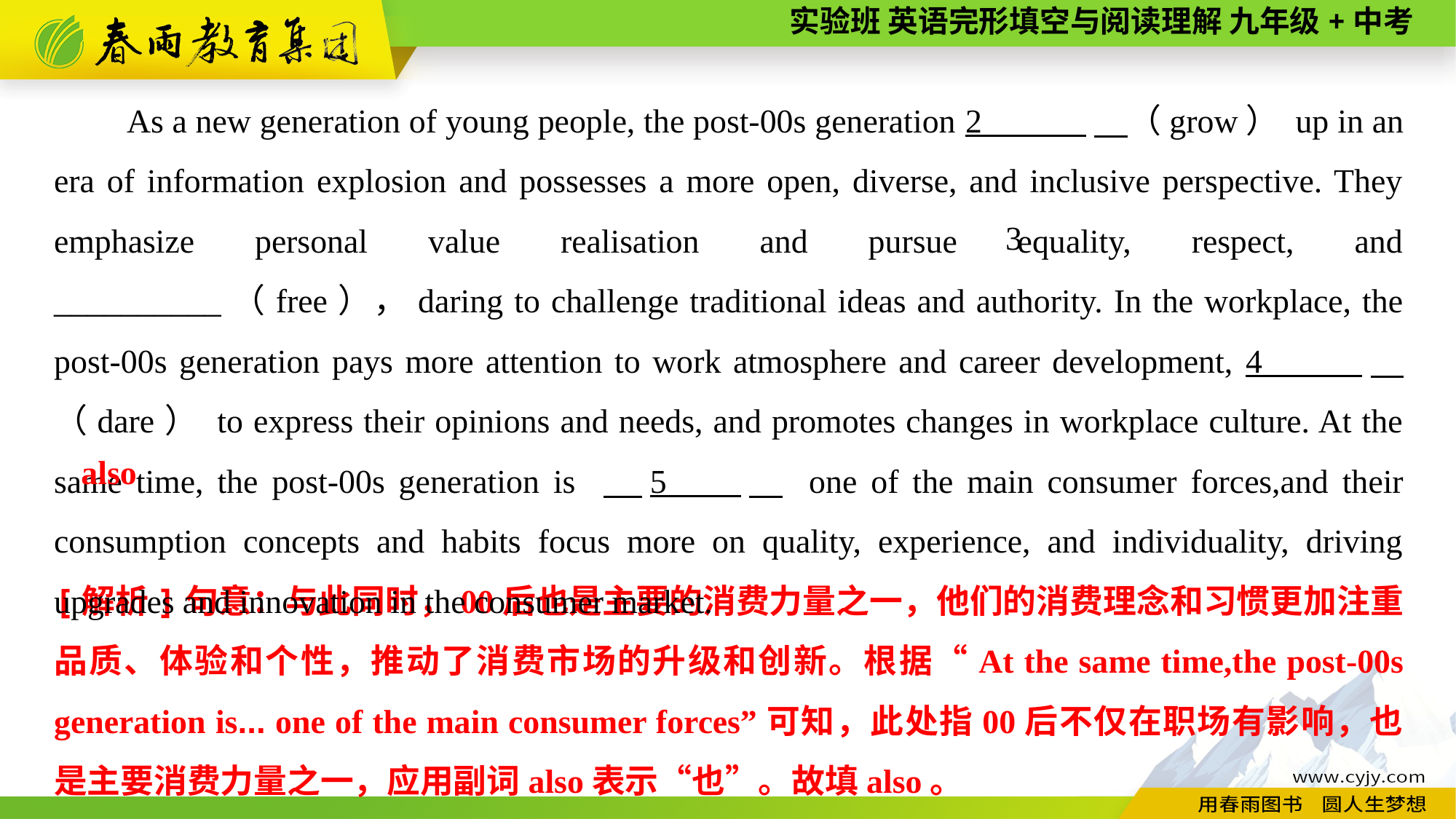

As a new generation of young people, the post-00s generation 2            　（grow） up in an era of information explosion and possesses a more open, diverse, and inclusive perspective. They emphasize personal value realisation and pursue equality, respect, and __________（free），daring to challenge traditional ideas and authority. In the workplace, the post-00s generation pays more attention to work atmosphere and career development, 4        　（dare） to express their opinions and needs, and promotes changes in workplace culture. At the same time, the post-00s generation is 　5     　 one of the main consumer forces,and their consumption concepts and habits focus more on quality, experience, and individuality, driving upgrades and innovation in the consumer market.
3
also
[解析]句意：与此同时，00后也是主要的消费力量之一，他们的消费理念和习惯更加注重品质、体验和个性，推动了消费市场的升级和创新。根据“At the same time,the post-00s generation is... one of the main consumer forces”可知，此处指00后不仅在职场有影响，也是主要消费力量之一，应用副词also表示“也”。故填also。